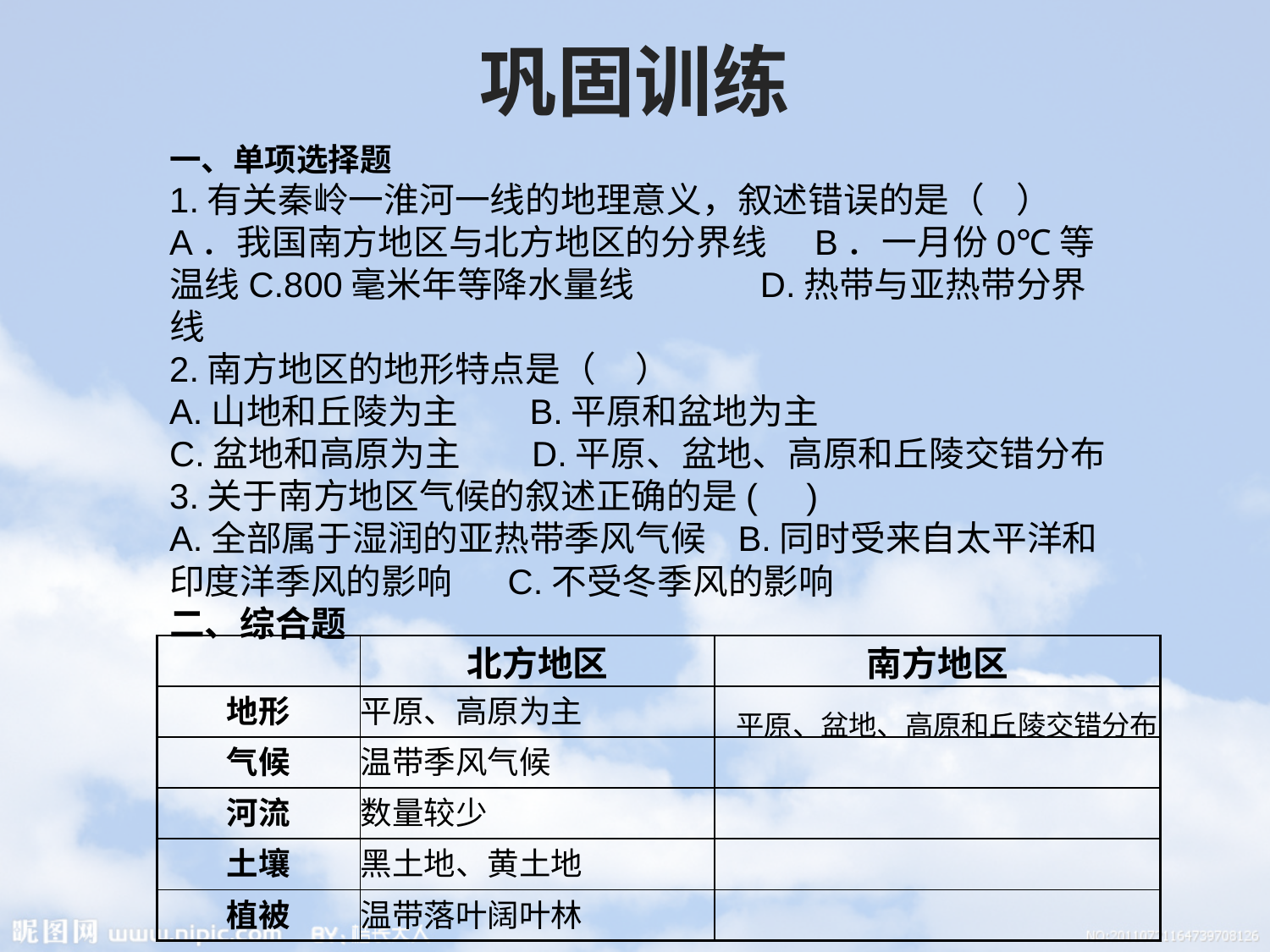

巩固训练
一、单项选择题
1.有关秦岭一淮河一线的地理意义，叙述错误的是（    ）
A．我国南方地区与北方地区的分界线     B．一月份0℃等温线C.800毫米年等降水量线               D.热带与亚热带分界线
2.南方地区的地形特点是（     ）
A.山地和丘陵为主        B.平原和盆地为主
C.盆地和高原为主        D.平原、盆地、高原和丘陵交错分布
3.关于南方地区气候的叙述正确的是(     )
A.全部属于湿润的亚热带季风气候   B.同时受来自太平洋和印度洋季风的影响      C.不受冬季风的影响
二、综合题
|  | 北方地区 | 南方地区 |
| --- | --- | --- |
| 地形 | 平原、高原为主 | 平原、盆地、高原和丘陵交错分布 |
| 气候 | 温带季风气候 |  |
| 河流 | 数量较少 |  |
| 土壤 | 黑土地、黄土地 |  |
| 植被 | 温带落叶阔叶林 |  |